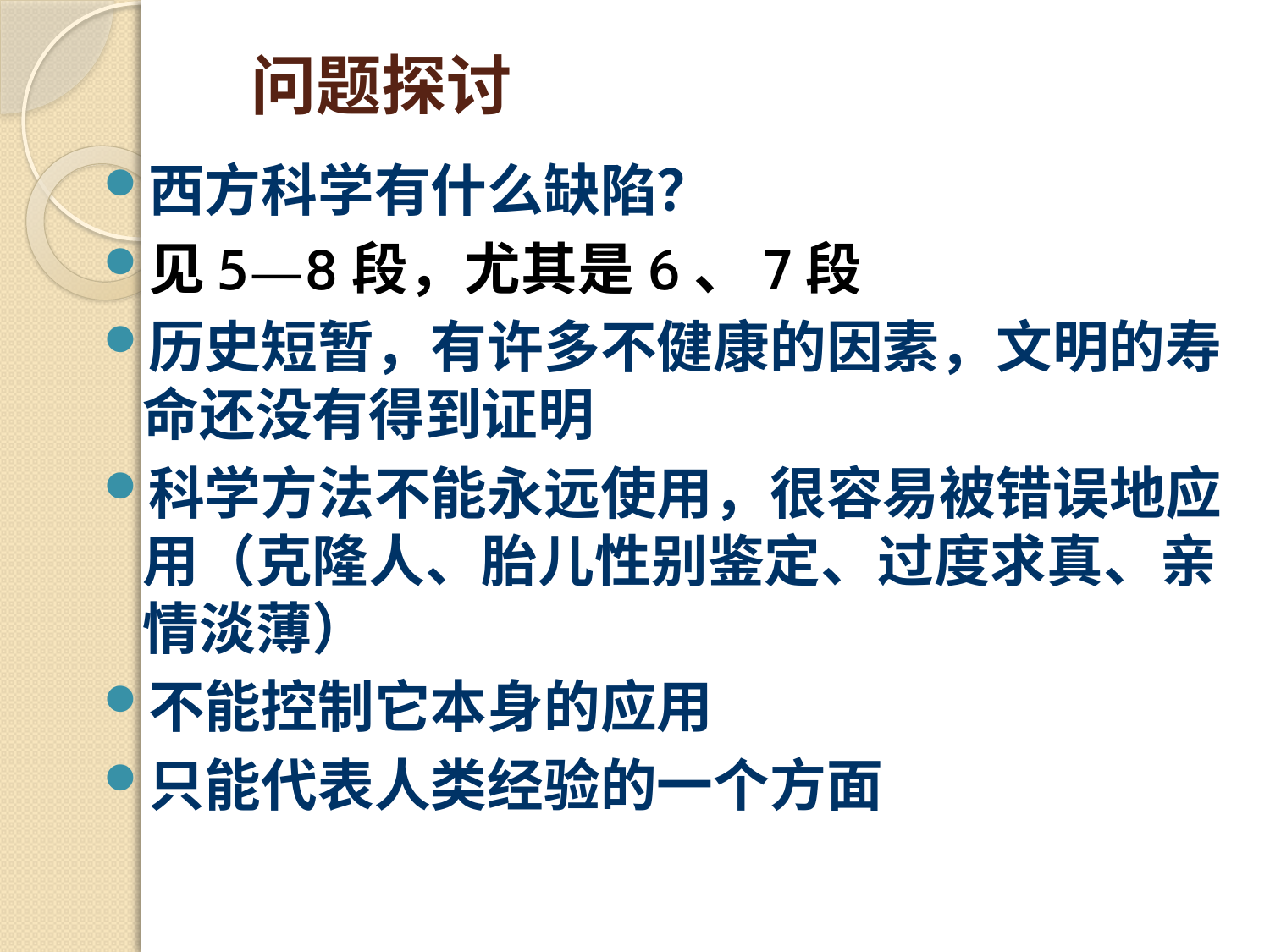

# 问题探讨
西方科学有什么缺陷？
见5—8段，尤其是6、7段
历史短暂，有许多不健康的因素，文明的寿命还没有得到证明
科学方法不能永远使用，很容易被错误地应用（克隆人、胎儿性别鉴定、过度求真、亲情淡薄）
不能控制它本身的应用
只能代表人类经验的一个方面